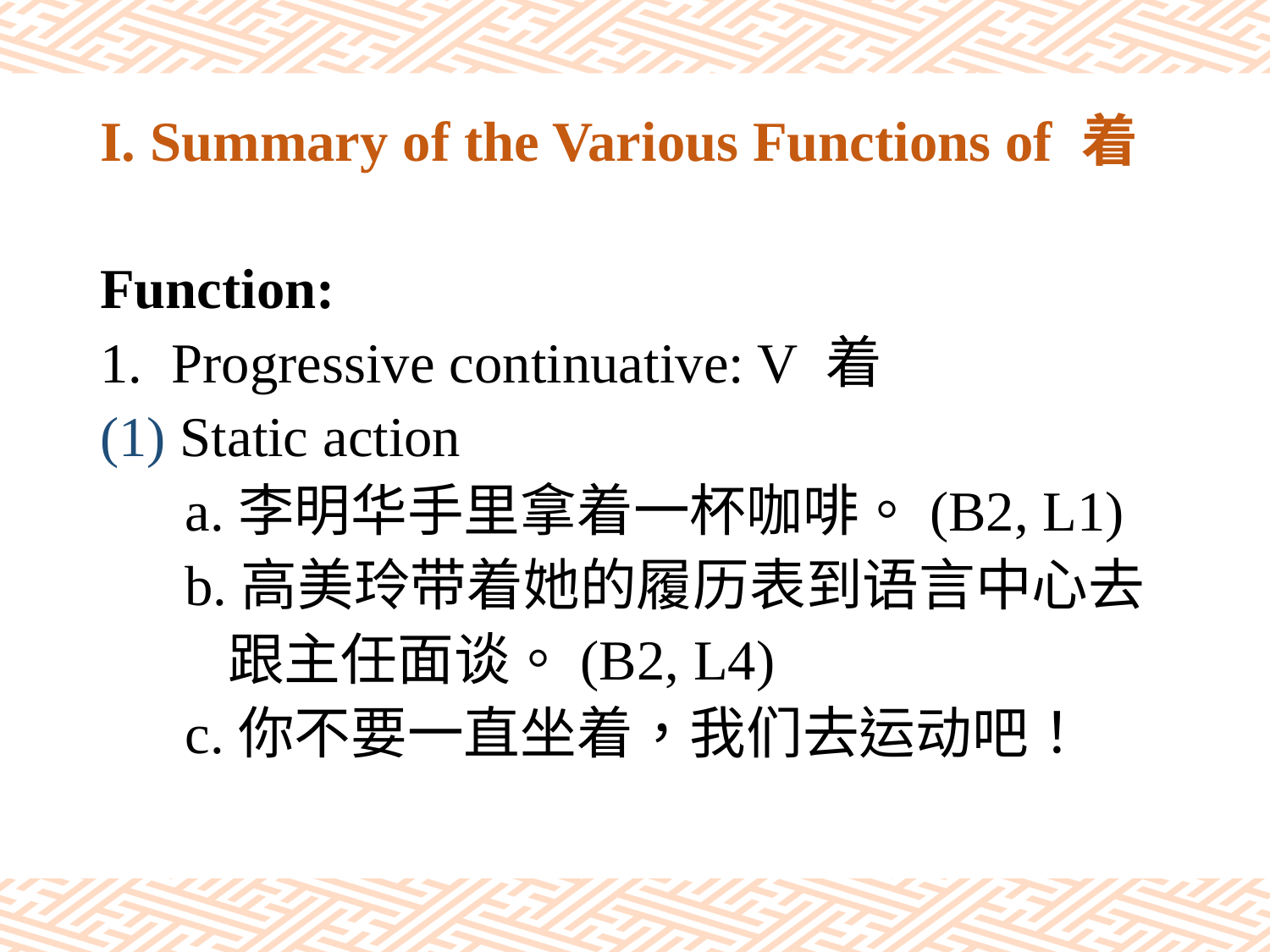

# I. Summary of the Various Functions of 着
Function:
Progressive continuative: V 着
(1) Static action
      a.李明华手里拿着一杯咖啡。(B2, L1)
      b.高美玲带着她的履历表到语言中心去
         跟主任面谈。(B2, L4)
      c.你不要一直坐着，我们去运动吧！